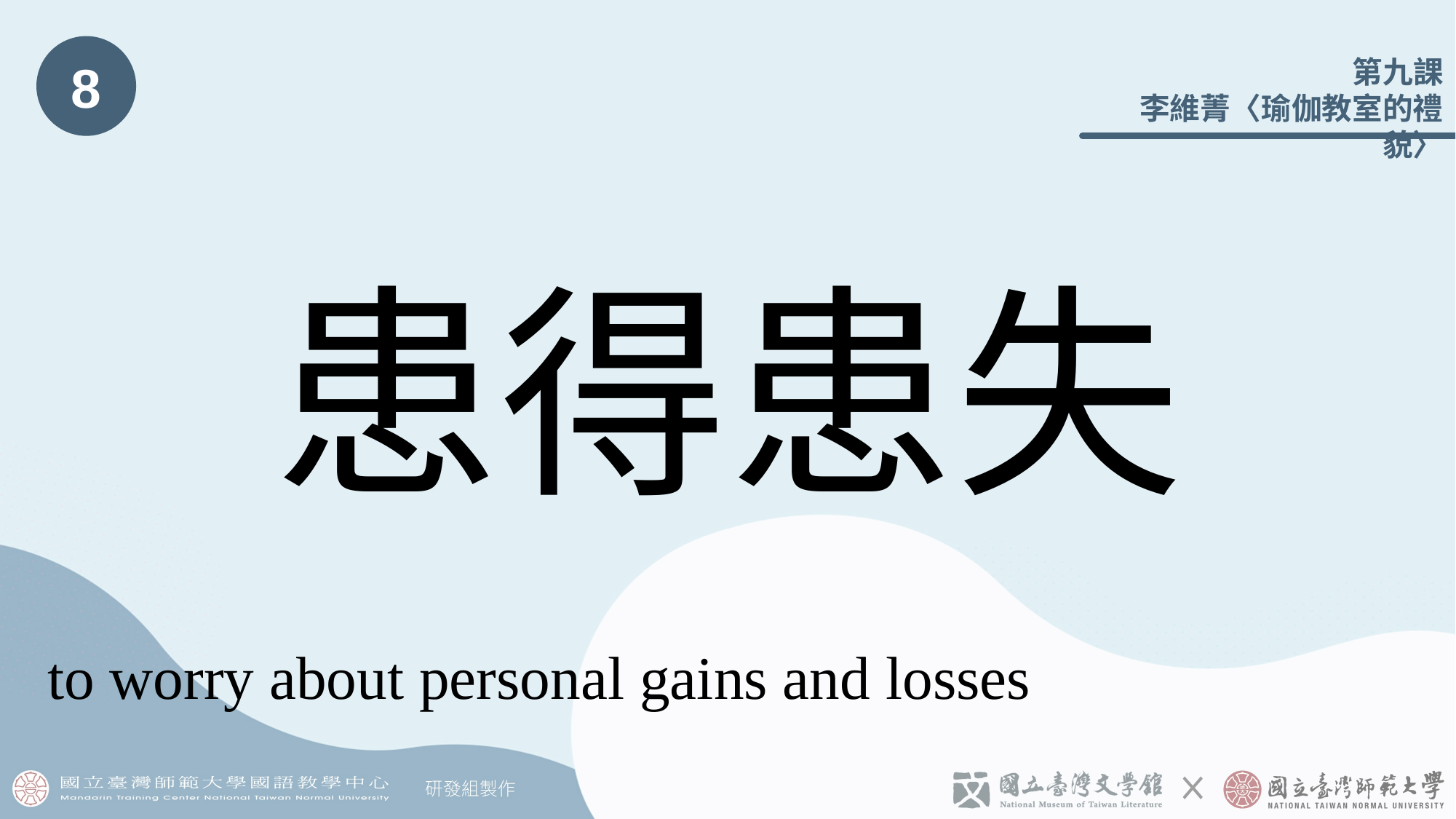

8
# 患得患失
to worry about personal gains and losses